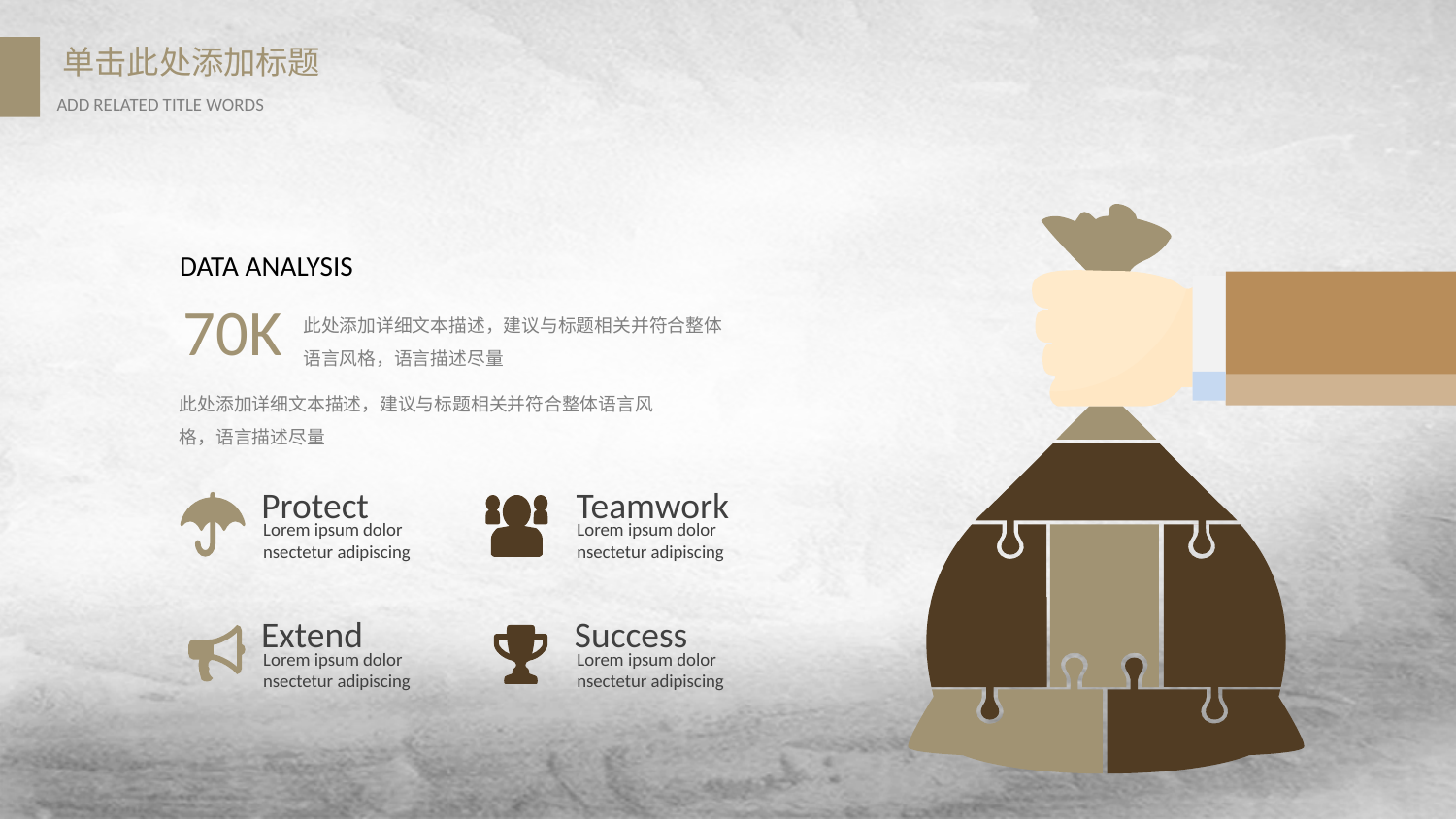

DATA ANALYSIS
70K
此处添加详细文本描述，建议与标题相关并符合整体语言风格，语言描述尽量
此处添加详细文本描述，建议与标题相关并符合整体语言风格，语言描述尽量
Teamwork
Lorem ipsum dolor
nsectetur adipiscing
Protect
Lorem ipsum dolor
nsectetur adipiscing

Extend
Lorem ipsum dolor
nsectetur adipiscing
Success
Lorem ipsum dolor
nsectetur adipiscing